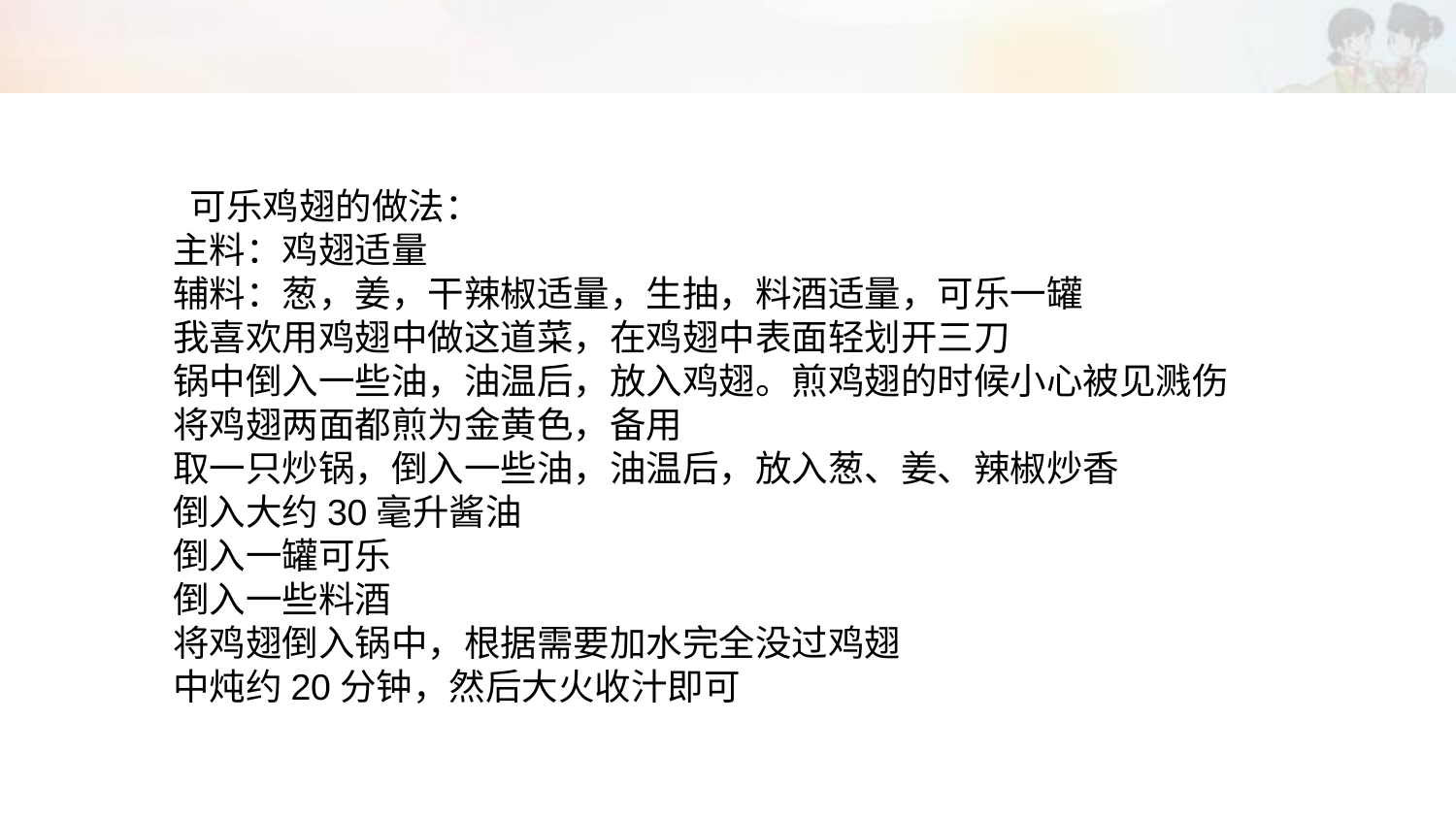

可乐鸡翅的做法：
主料：鸡翅适量
辅料：葱，姜，干辣椒适量，生抽，料酒适量，可乐一罐
我喜欢用鸡翅中做这道菜，在鸡翅中表面轻划开三刀
锅中倒入一些油，油温后，放入鸡翅。煎鸡翅的时候小心被见溅伤
将鸡翅两面都煎为金黄色，备用
取一只炒锅，倒入一些油，油温后，放入葱、姜、辣椒炒香
倒入大约30毫升酱油
倒入一罐可乐
倒入一些料酒
将鸡翅倒入锅中，根据需要加水完全没过鸡翅
中炖约20分钟，然后大火收汁即可